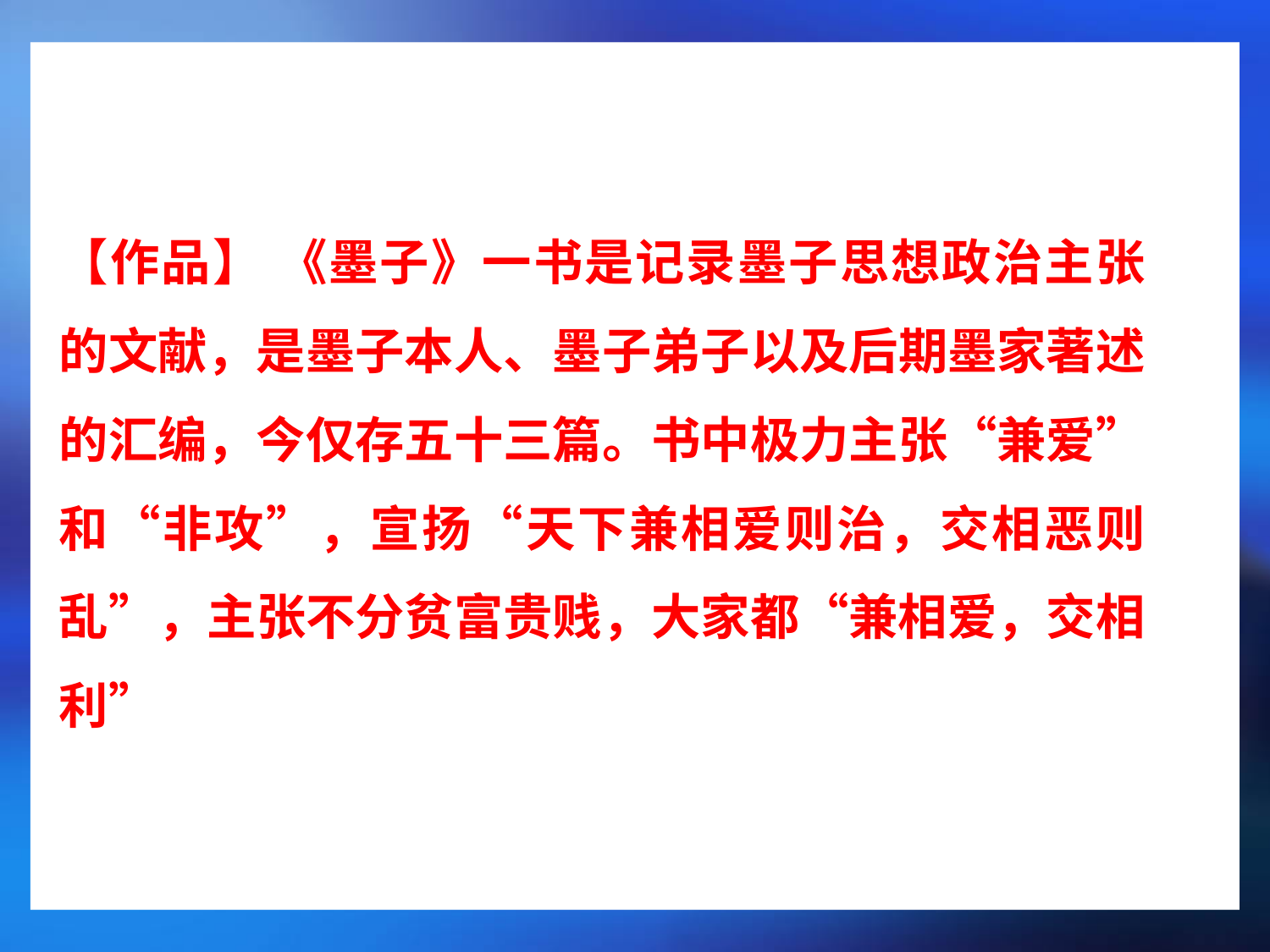

【作品】 《墨子》一书是记录墨子思想政治主张的文献，是墨子本人、墨子弟子以及后期墨家著述的汇编，今仅存五十三篇。书中极力主张“兼爱”和“非攻”，宣扬“天下兼相爱则治，交相恶则乱”，主张不分贫富贵贱，大家都“兼相爱，交相利”